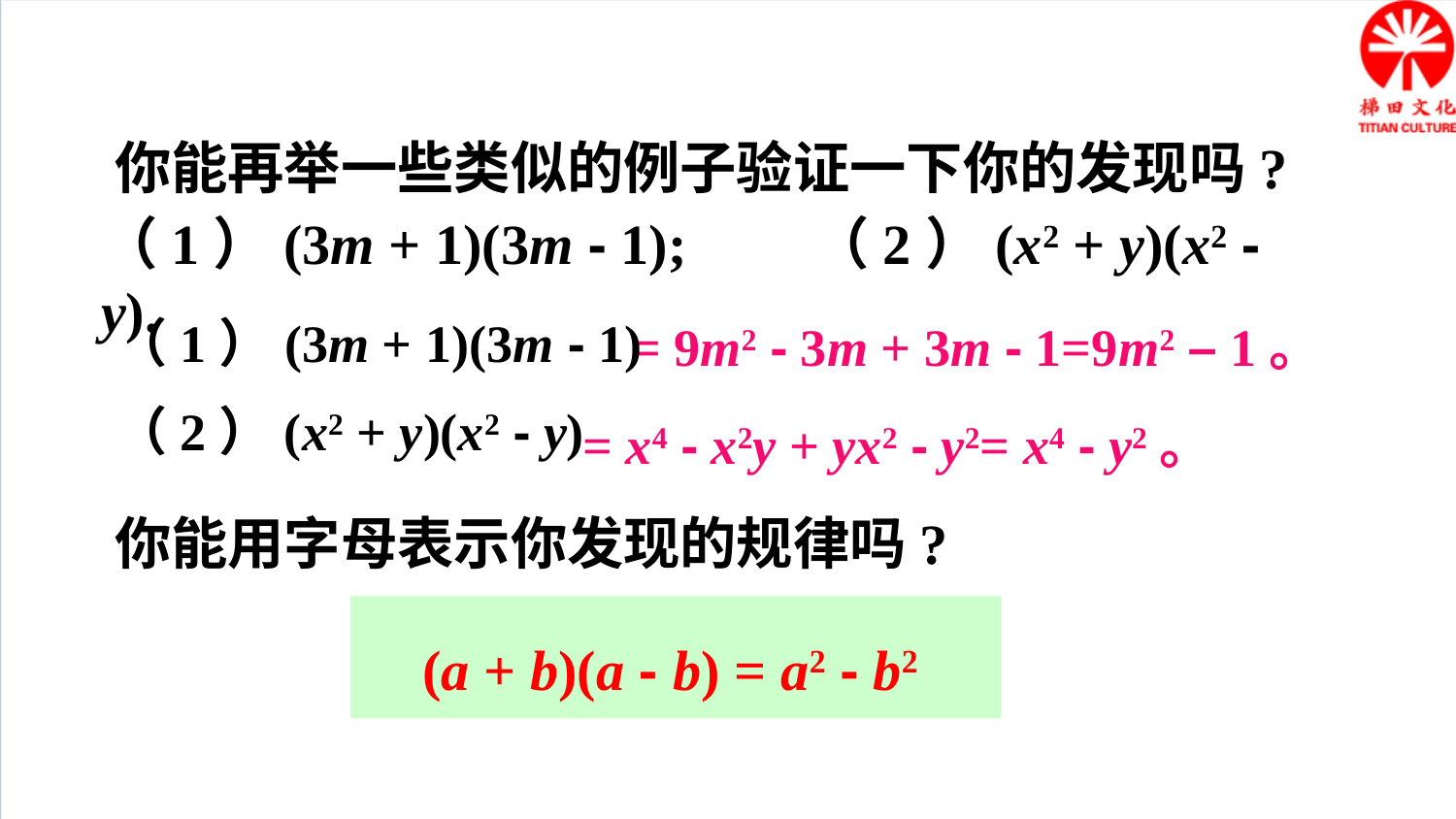

你能再举一些类似的例子验证一下你的发现吗?
（1）(3m + 1)(3m - 1);        （2）(x2 + y)(x2 - y).
（1）(3m + 1)(3m - 1)
= 9m2 - 3m + 3m - 1=9m2 – 1。
= x4 - x2y + yx2 - y2= x4 - y2。
（2）(x2 + y)(x2 - y)
你能用字母表示你发现的规律吗?

 (a + b)(a - b) = a2 - b2